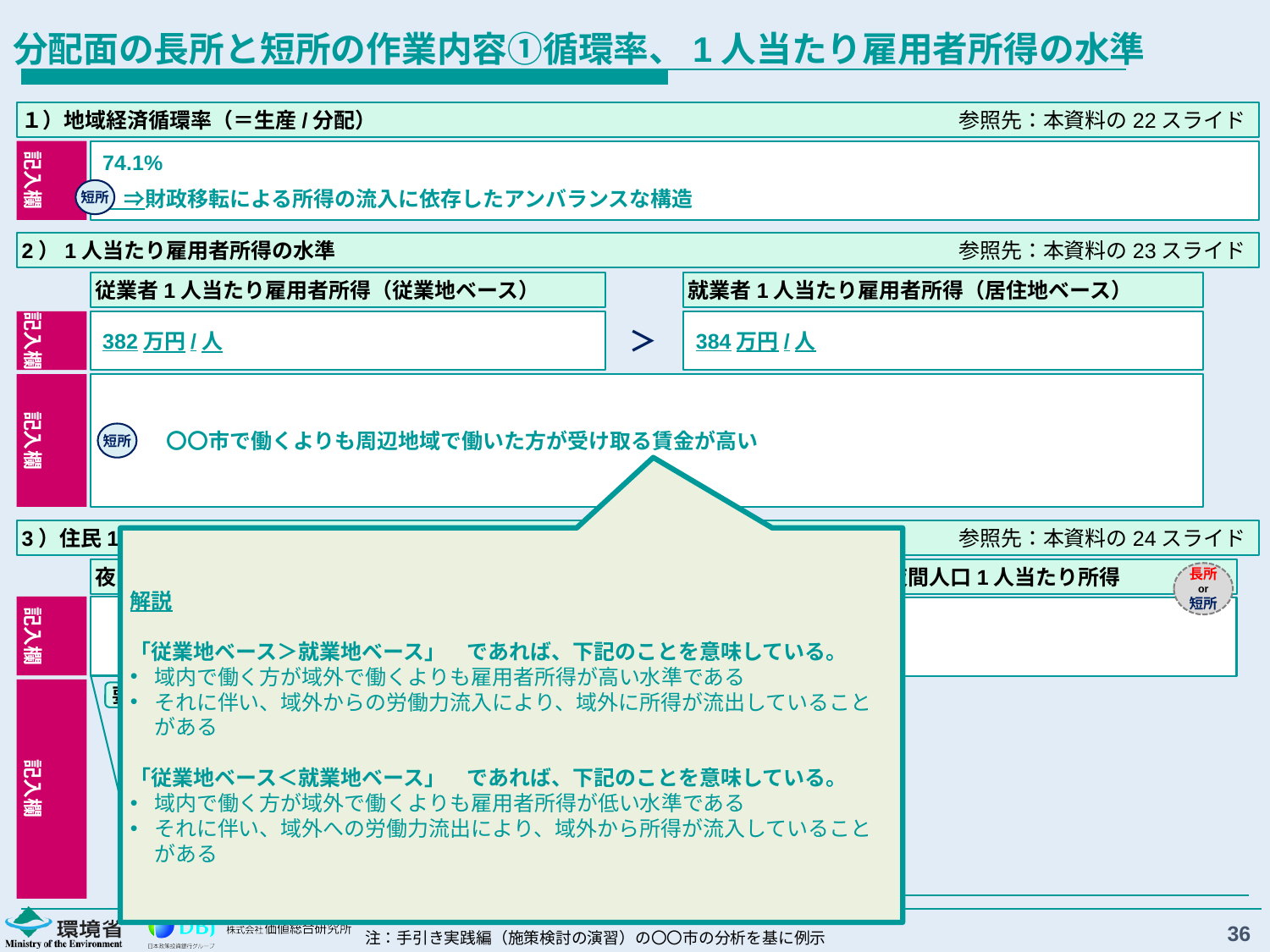

# 分配面の長所と短所の作業内容①循環率、1人当たり雇用者所得の水準
１）地域経済循環率（＝生産/分配）
参照先：本資料の22スライド
記入欄
74.1%
　⇒財政移転による所得の流入に依存したアンバランスな構造
短所
2）1人当たり雇用者所得の水準
参照先：本資料の23スライド
従業者1人当たり雇用者所得（従業地ベース）
就業者1人当たり雇用者所得（居住地ベース）
記入欄
382万円/人
384万円/人
＜
記入欄
　　　〇〇市で働くよりも周辺地域で働いた方が受け取る賃金が高い
短所
参照先：本資料の24スライド
3）住民1人当たり所得の水準
解説

「従業地ベース＞就業地ベース」　であれば、下記のことを意味している。
域内で働く方が域外で働くよりも雇用者所得が高い水準である
それに伴い、域外からの労働力流入により、域外に所得が流出していることがある

「従業地ベース＜就業地ベース」　であれば、下記のことを意味している。
域内で働く方が域外で働くよりも雇用者所得が低い水準である
それに伴い、域外への労働力流出により、域外から所得が流入していることがある
夜間人口1人当たり雇用者所得
夜間人口1人当たりその他所得
夜間人口1人当たり所得
長所
or
短所
記入欄

記入欄
要因
要因
36
注：手引き実践編（施策検討の演習）の〇〇市の分析を基に例示